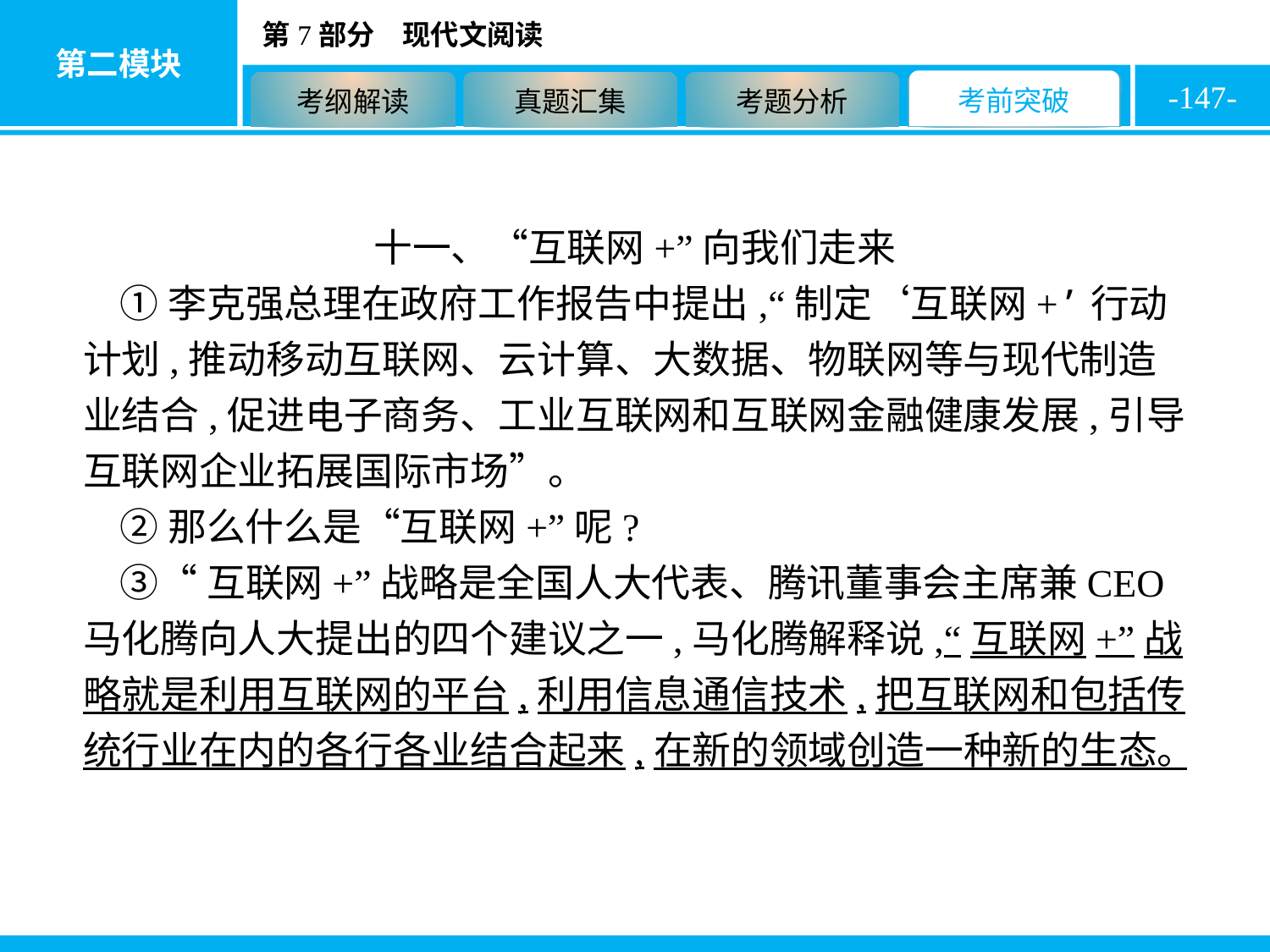

-147-
十一、“互联网+”向我们走来
①李克强总理在政府工作报告中提出,“制定‘互联网+’行动计划,推动移动互联网、云计算、大数据、物联网等与现代制造业结合,促进电子商务、工业互联网和互联网金融健康发展,引导互联网企业拓展国际市场”。
②那么什么是“互联网+”呢?
③“互联网+”战略是全国人大代表、腾讯董事会主席兼CEO马化腾向人大提出的四个建议之一,马化腾解释说,“互联网+”战略就是利用互联网的平台,利用信息通信技术,把互联网和包括传统行业在内的各行各业结合起来,在新的领域创造一种新的生态。